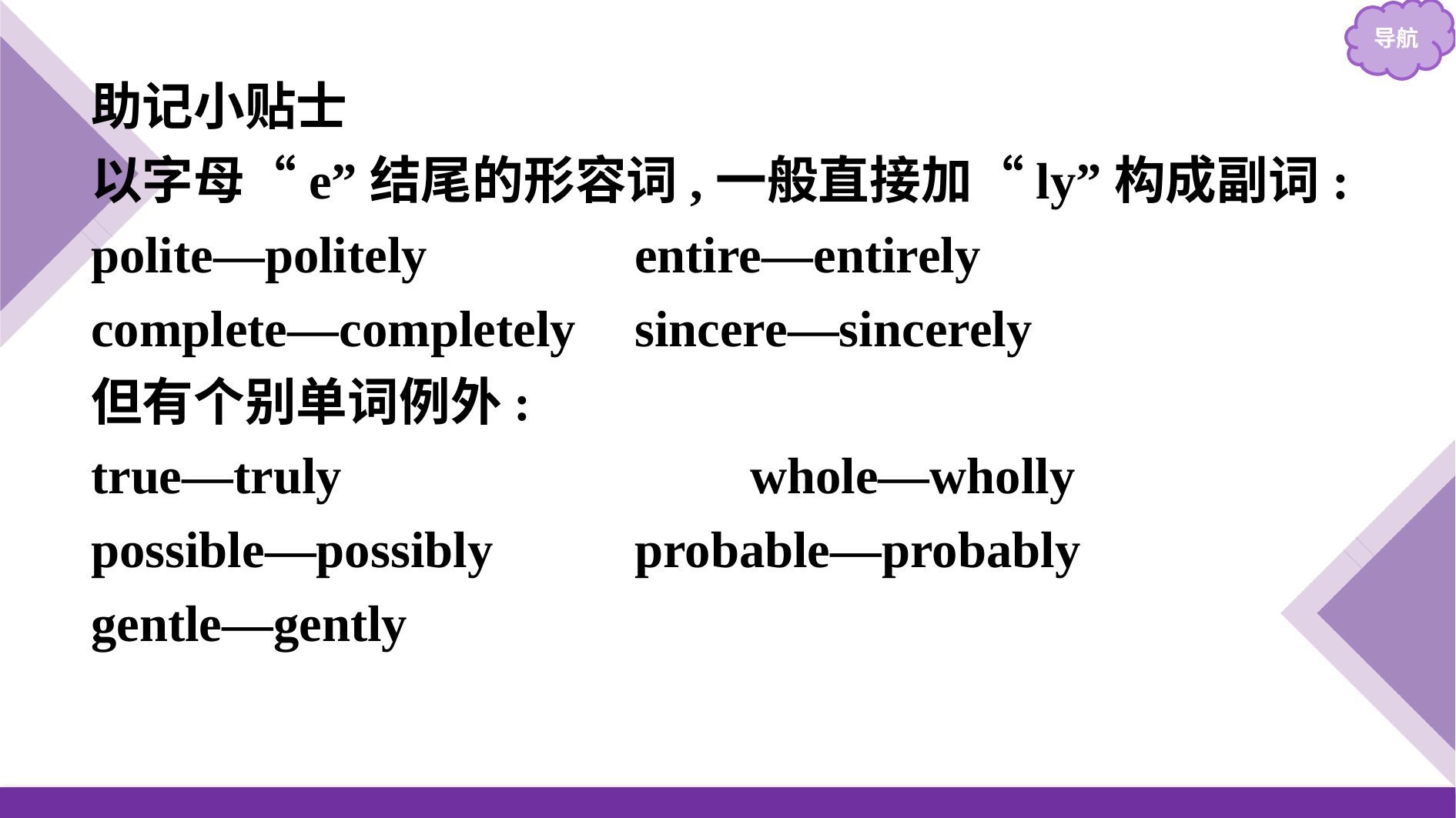

助记小贴士
以字母“e”结尾的形容词,一般直接加“ly”构成副词:
polite—politely　　　	entire—entirely
complete—completely	sincere—sincerely
但有个别单词例外:
true—truly				whole—wholly
possible—possibly		probable—probably
gentle—gently